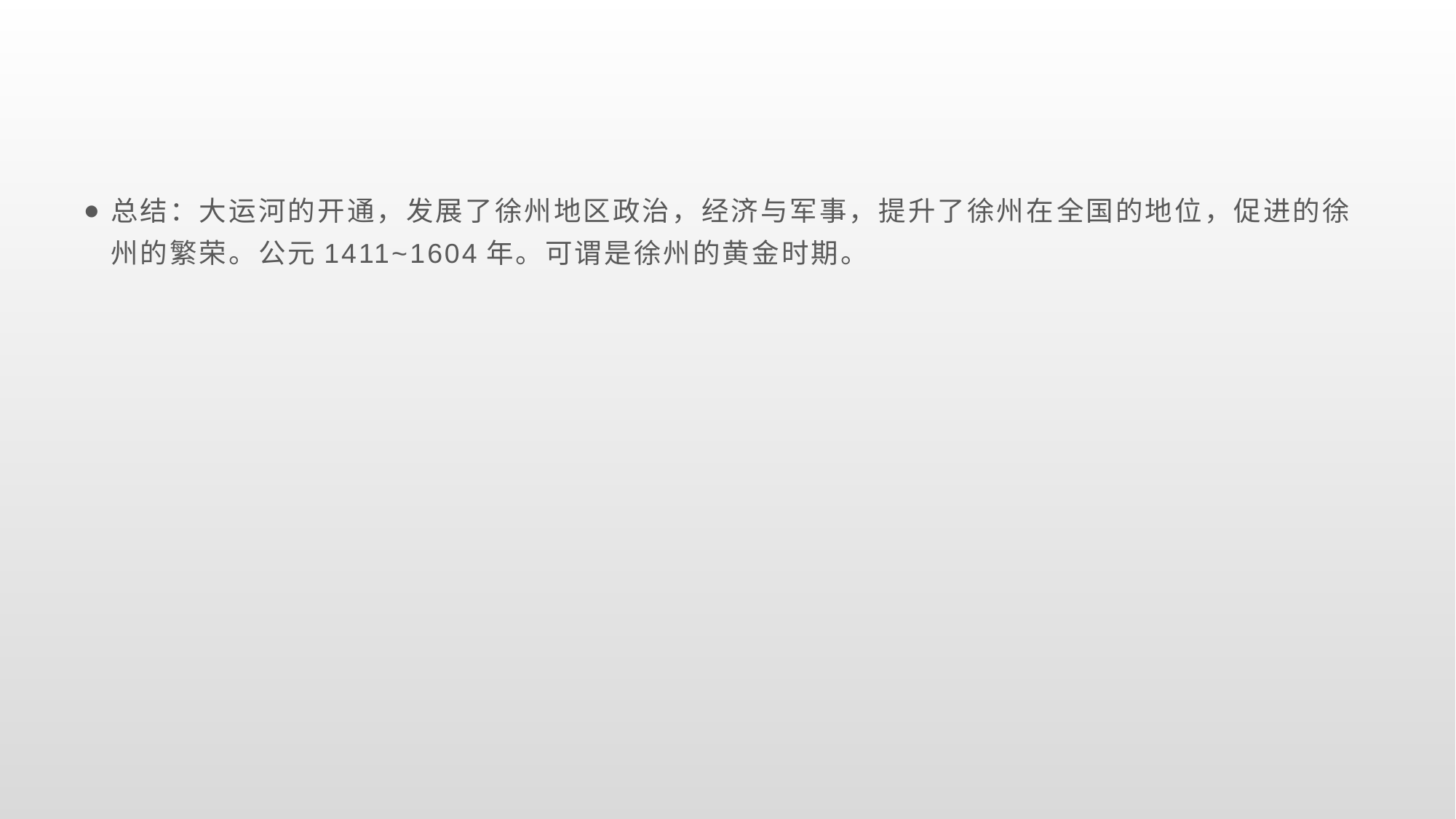

#
总结：大运河的开通，发展了徐州地区政治，经济与军事，提升了徐州在全国的地位，促进的徐州的繁荣。公元1411~1604年。可谓是徐州的黄金时期。